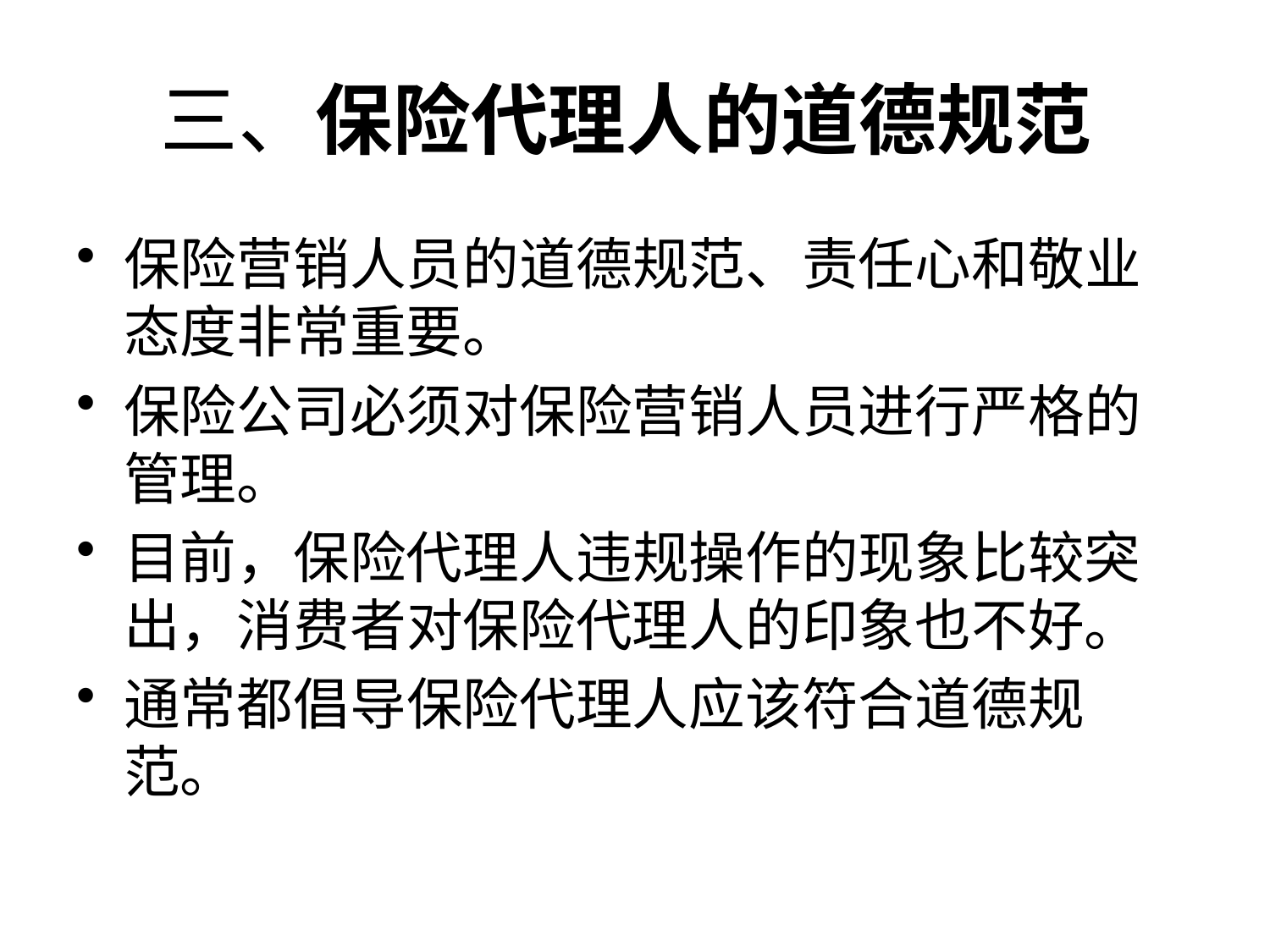

# 三、保险代理人的道德规范
保险营销人员的道德规范、责任心和敬业态度非常重要。
保险公司必须对保险营销人员进行严格的管理。
目前，保险代理人违规操作的现象比较突出，消费者对保险代理人的印象也不好。
通常都倡导保险代理人应该符合道德规范。